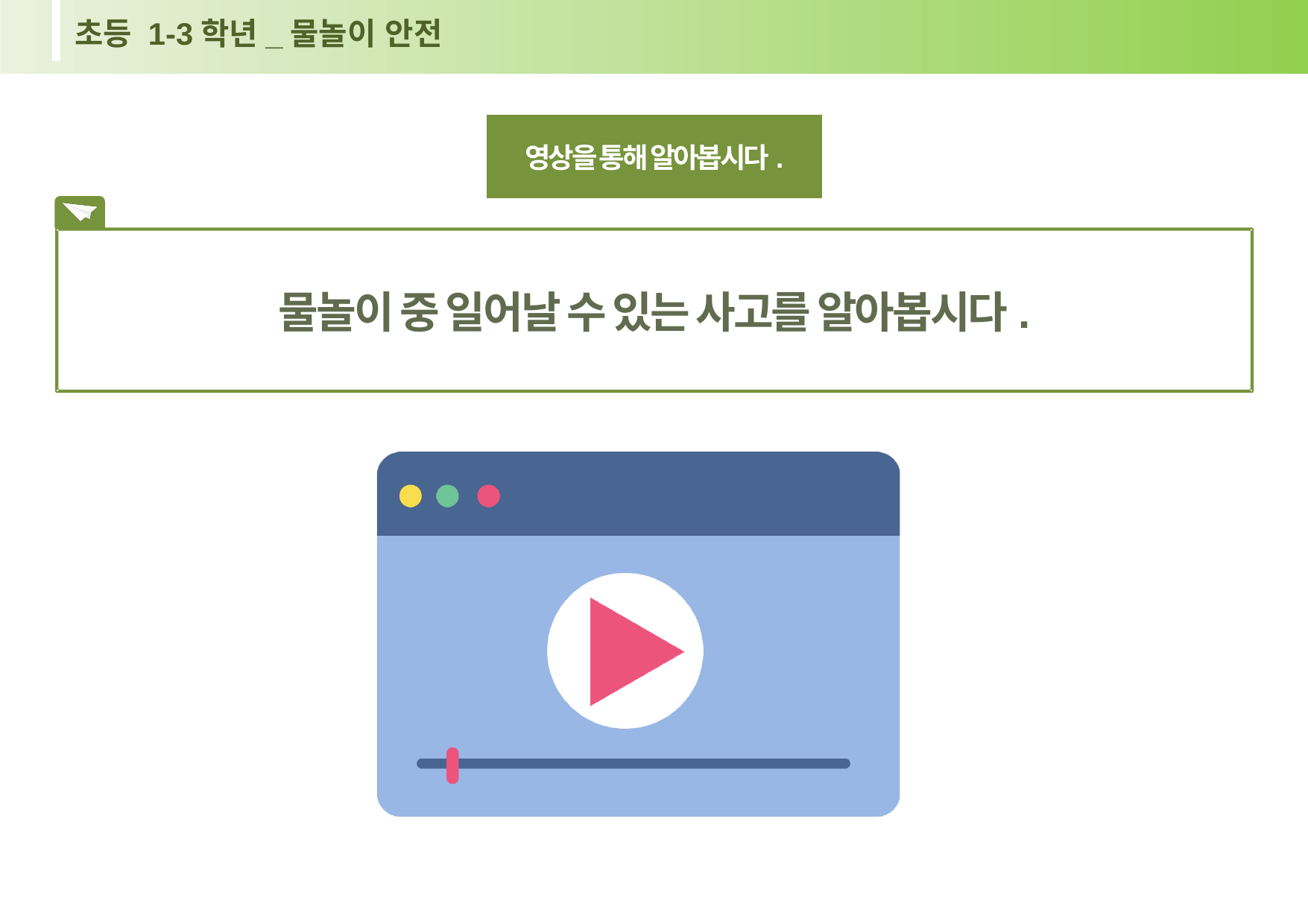

초등 1-3학년_물놀이 안전

영상을 통해 알아봅시다.

물놀이 중 일어날 수 있는 사고를 알아봅시다.

p6/15